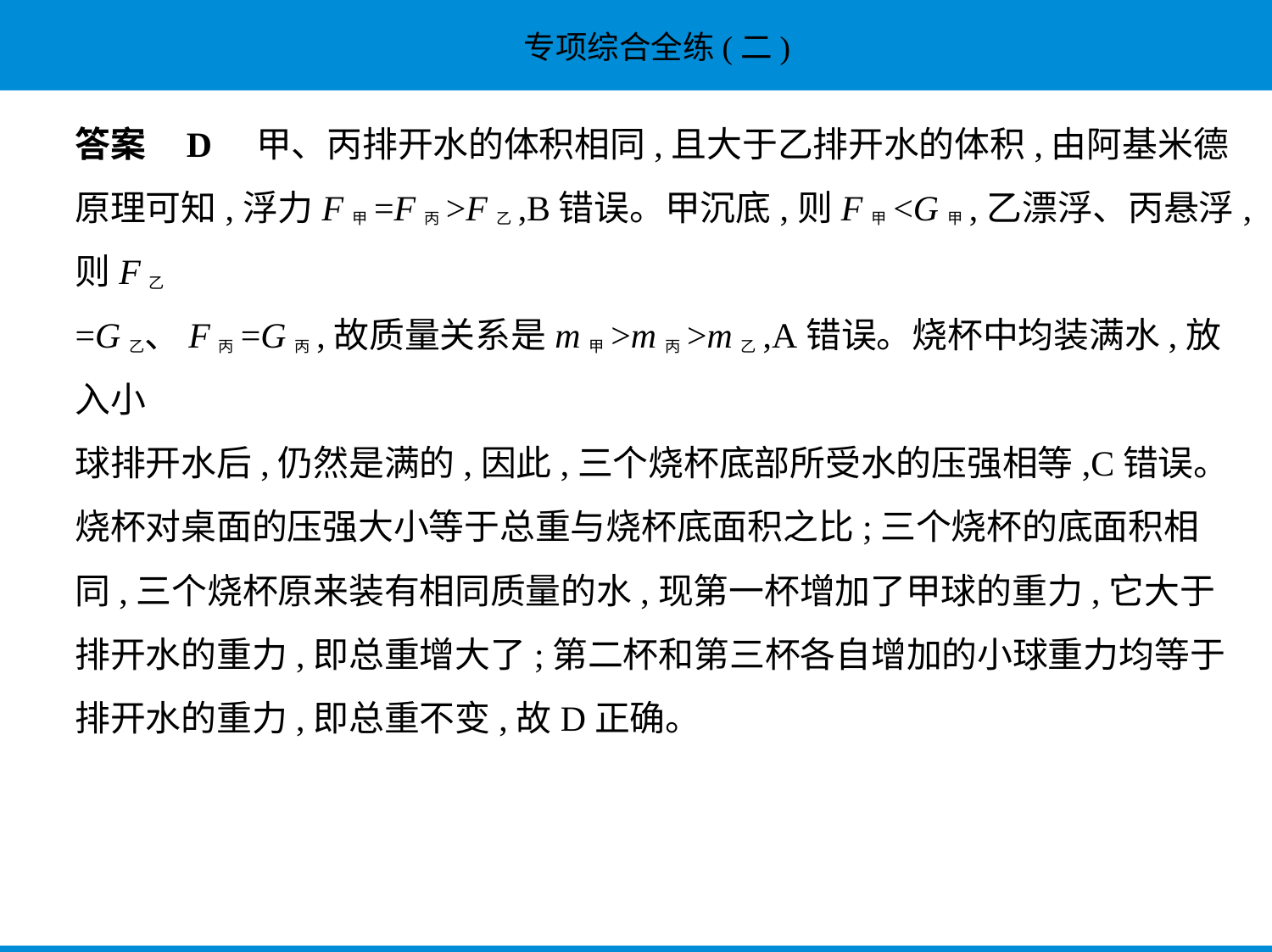

答案    D　甲、丙排开水的体积相同,且大于乙排开水的体积,由阿基米德
原理可知,浮力F甲=F丙>F乙,B错误。甲沉底,则F甲<G甲,乙漂浮、丙悬浮,则F乙
=G乙、F丙=G丙,故质量关系是m甲>m丙>m乙,A错误。烧杯中均装满水,放入小
球排开水后,仍然是满的,因此,三个烧杯底部所受水的压强相等,C错误。
烧杯对桌面的压强大小等于总重与烧杯底面积之比;三个烧杯的底面积相
同,三个烧杯原来装有相同质量的水,现第一杯增加了甲球的重力,它大于
排开水的重力,即总重增大了;第二杯和第三杯各自增加的小球重力均等于
排开水的重力,即总重不变,故D正确。